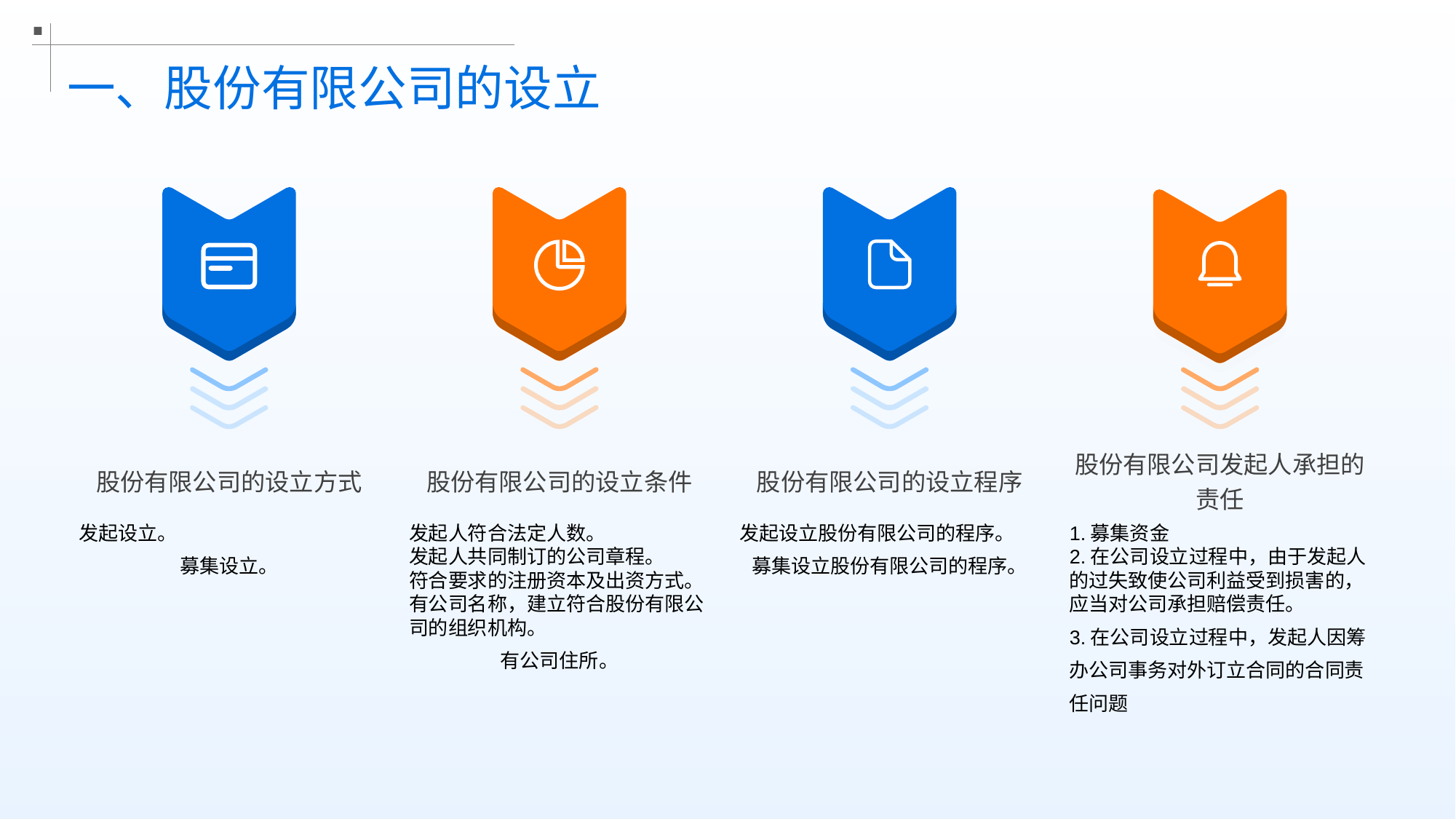

一、股份有限公司的设立

股份有限公司的设立方式
股份有限公司的设立条件
股份有限公司的设立程序
股份有限公司发起人承担的责任
发起设立。
募集设立。
发起人符合法定人数。
发起人共同制订的公司章程。
符合要求的注册资本及出资方式。
有公司名称，建立符合股份有限公司的组织机构。
有公司住所。
发起设立股份有限公司的程序。
募集设立股份有限公司的程序。
1.募集资金
2.在公司设立过程中，由于发起人的过失致使公司利益受到损害的，应当对公司承担赔偿责任。
3.在公司设立过程中，发起人因筹办公司事务对外订立合同的合同责任问题